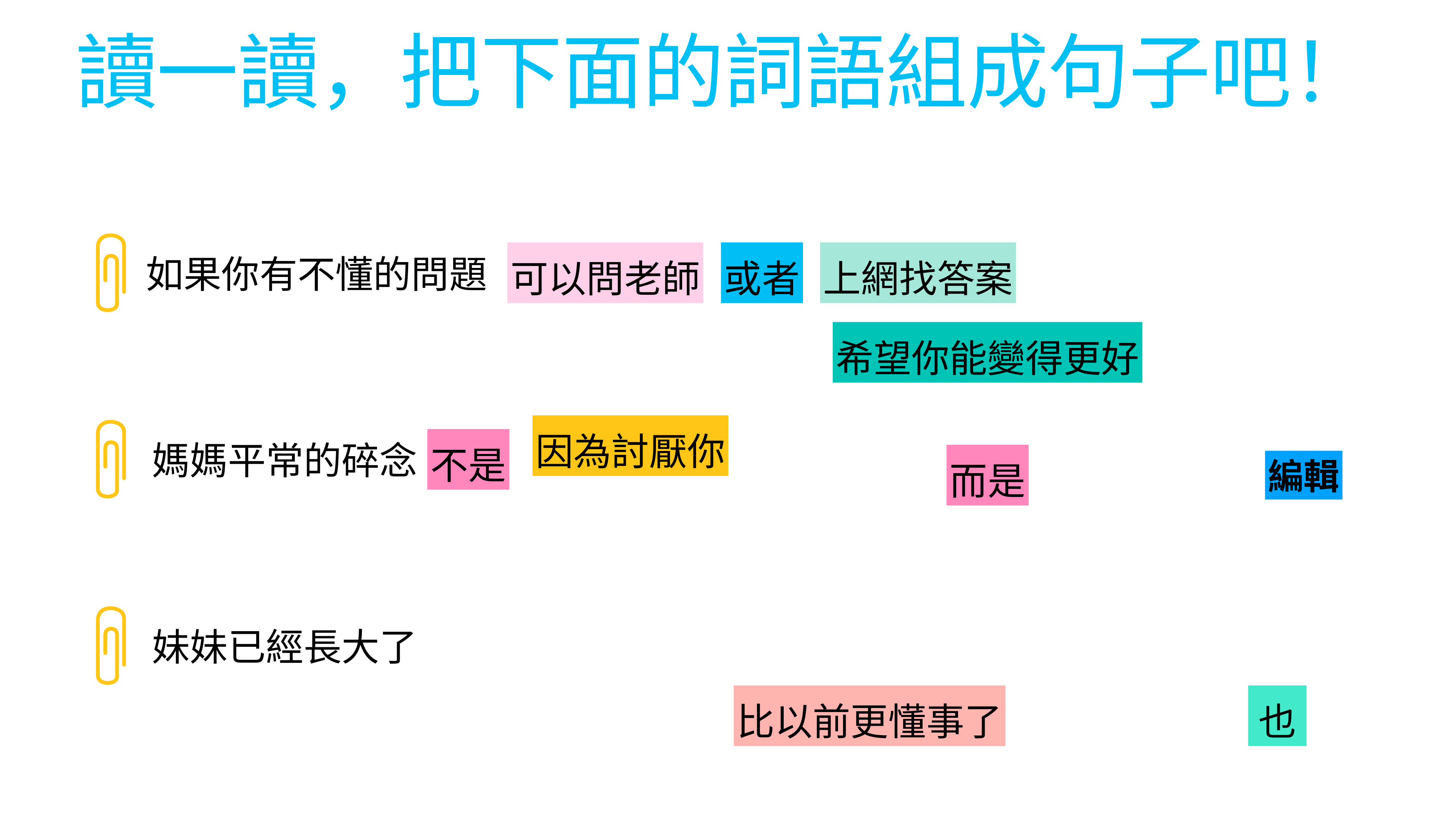

# 讀一讀，把下面的詞語組成句子吧！

如果你有不懂的問題
可以問老師
或者
上網找答案
希望你能變得更好
因為討厭你

媽媽平常的碎念
不是
而是
編輯

妹妹已經長大了
比以前更懂事了
也